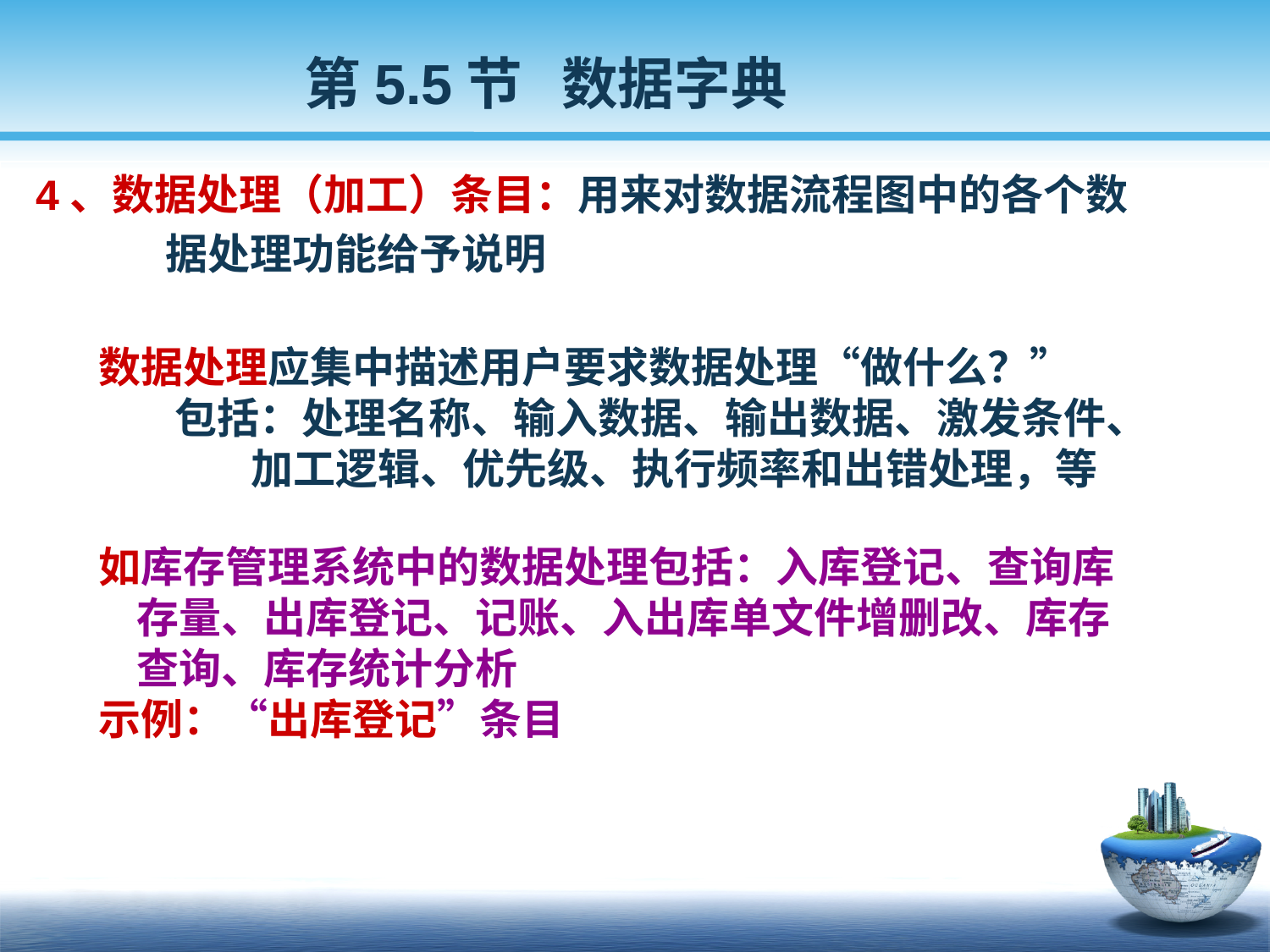

第5.5节   数据字典
  4、数据处理（加工）条目：用来对数据流程图中的各个数
               据处理功能给予说明

        数据处理应集中描述用户要求数据处理“做什么？”
                包括：处理名称、输入数据、输出数据、激发条件、
                        加工逻辑、优先级、执行频率和出错处理，等
        如库存管理系统中的数据处理包括：入库登记、查询库
            存量、出库登记、记账、入出库单文件增删改、库存
            查询、库存统计分析
        示例：“出库登记”条目